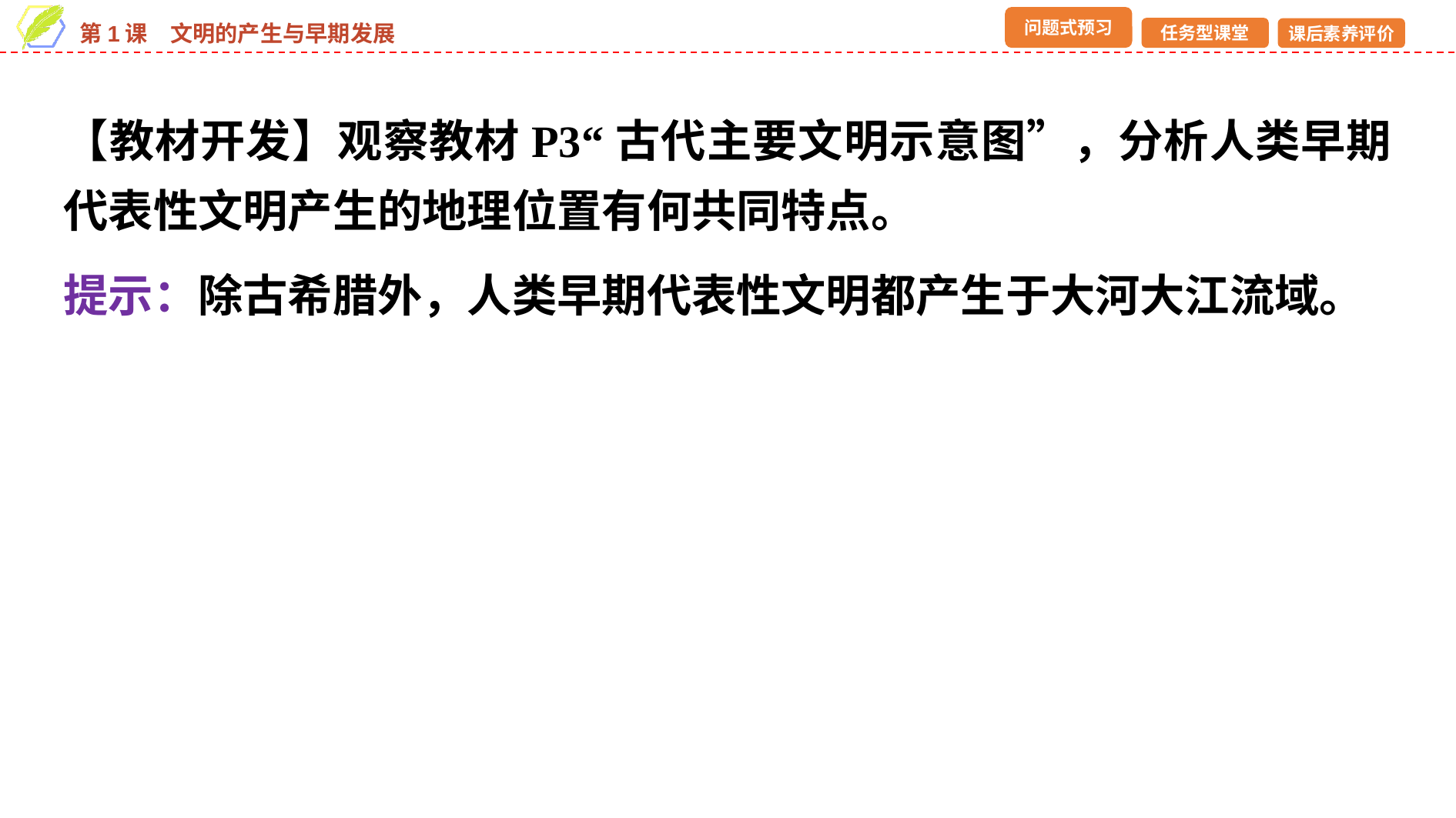

【教材开发】观察教材P3“古代主要文明示意图”，分析人类早期代表性文明产生的地理位置有何共同特点。
提示：除古希腊外，人类早期代表性文明都产生于大河大江流域。